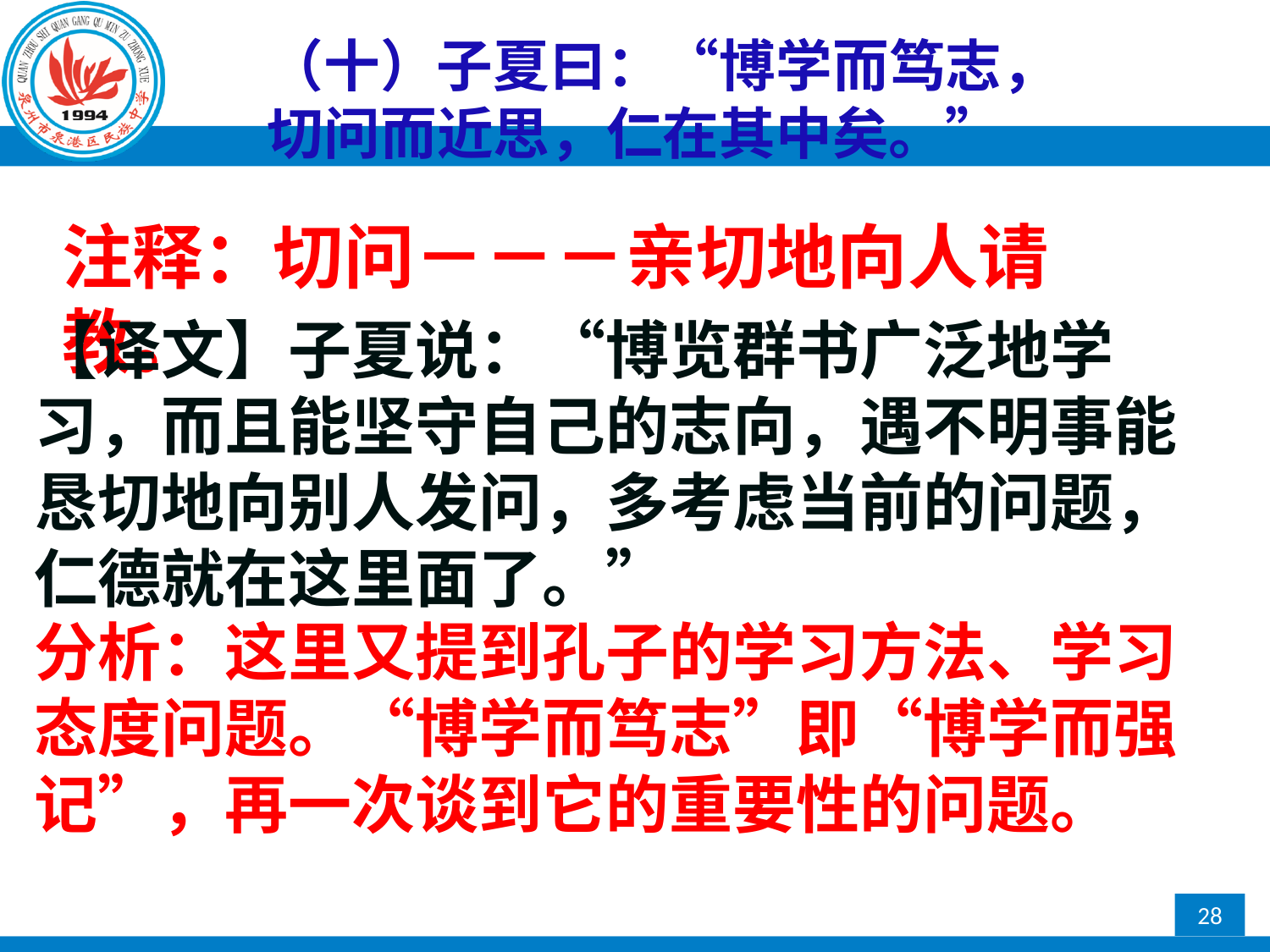

（十）子夏曰：“博学而笃志，切问而近思，仁在其中矣。”
注释：切问－－－亲切地向人请教。
【译文】子夏说：“博览群书广泛地学习，而且能坚守自己的志向，遇不明事能恳切地向别人发问，多考虑当前的问题，仁德就在这里面了。”
分析：这里又提到孔子的学习方法、学习态度问题。“博学而笃志”即“博学而强记”，再一次谈到它的重要性的问题。